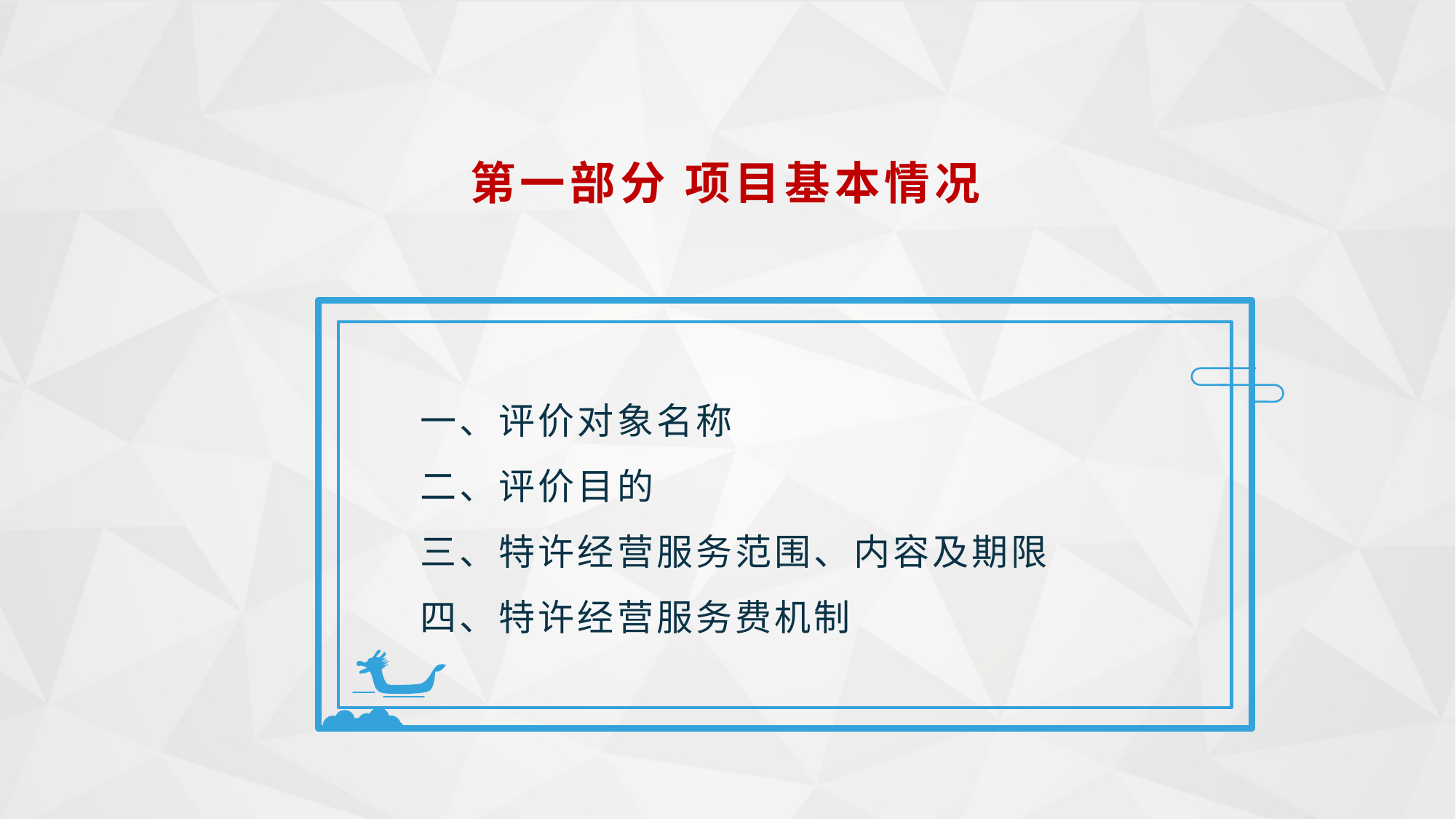

第一部分 项目基本情况

一、评价对象名称
二、评价目的
三、特许经营服务范围、内容及期限
四、特许经营服务费机制